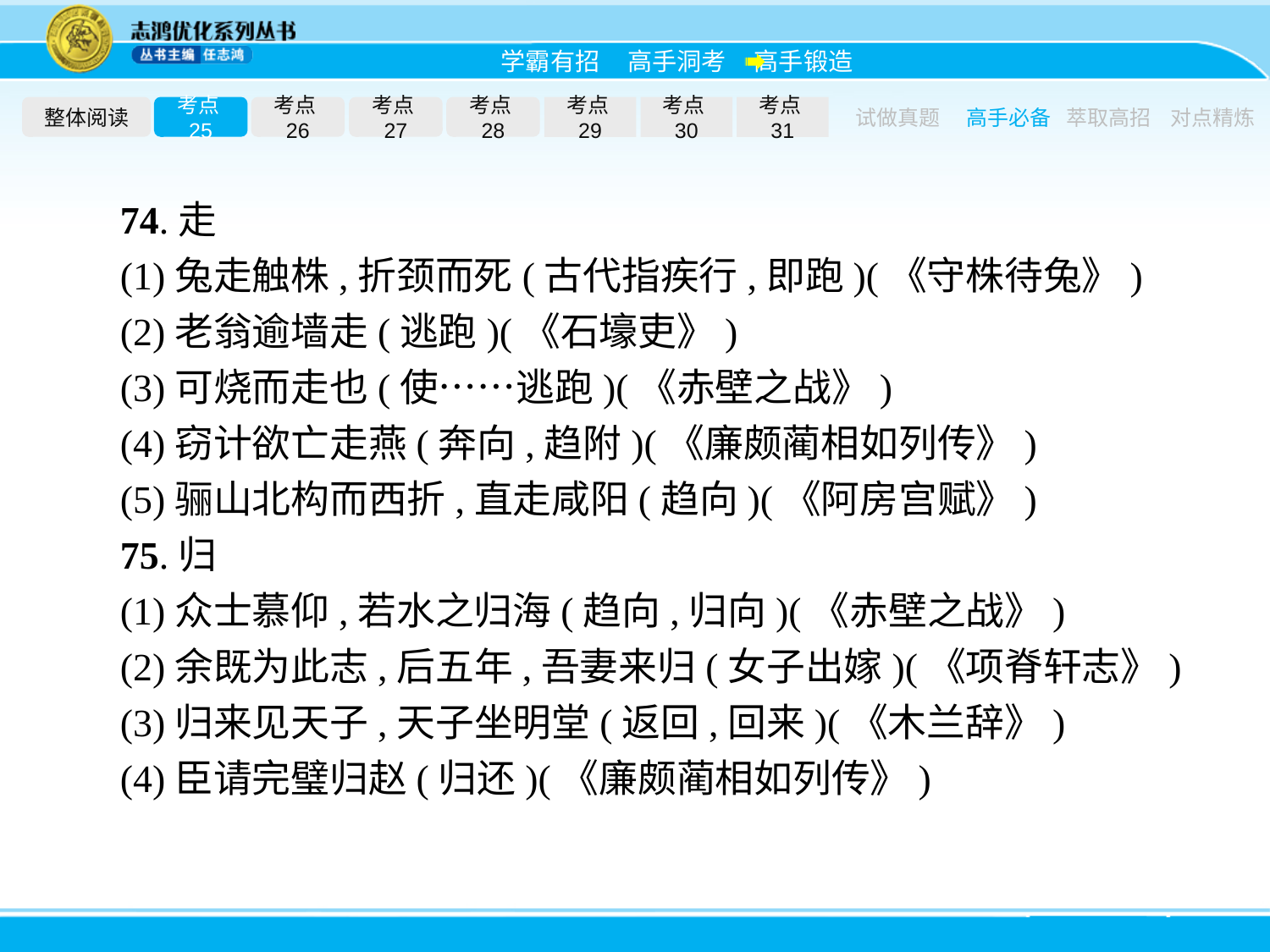

整体阅读
考点25
考点26
考点27
考点28
考点29
考点30
考点31
试做真题
高手必备
萃取高招
对点精炼
74.走
(1)兔走触株,折颈而死(古代指疾行,即跑)(《守株待兔》)
(2)老翁逾墙走(逃跑)(《石壕吏》)
(3)可烧而走也(使……逃跑)(《赤壁之战》)
(4)窃计欲亡走燕(奔向,趋附)(《廉颇蔺相如列传》)
(5)骊山北构而西折,直走咸阳(趋向)(《阿房宫赋》)
75.归
(1)众士慕仰,若水之归海(趋向,归向)(《赤壁之战》)
(2)余既为此志,后五年,吾妻来归(女子出嫁)(《项脊轩志》)
(3)归来见天子,天子坐明堂(返回,回来)(《木兰辞》)
(4)臣请完璧归赵(归还)(《廉颇蔺相如列传》)